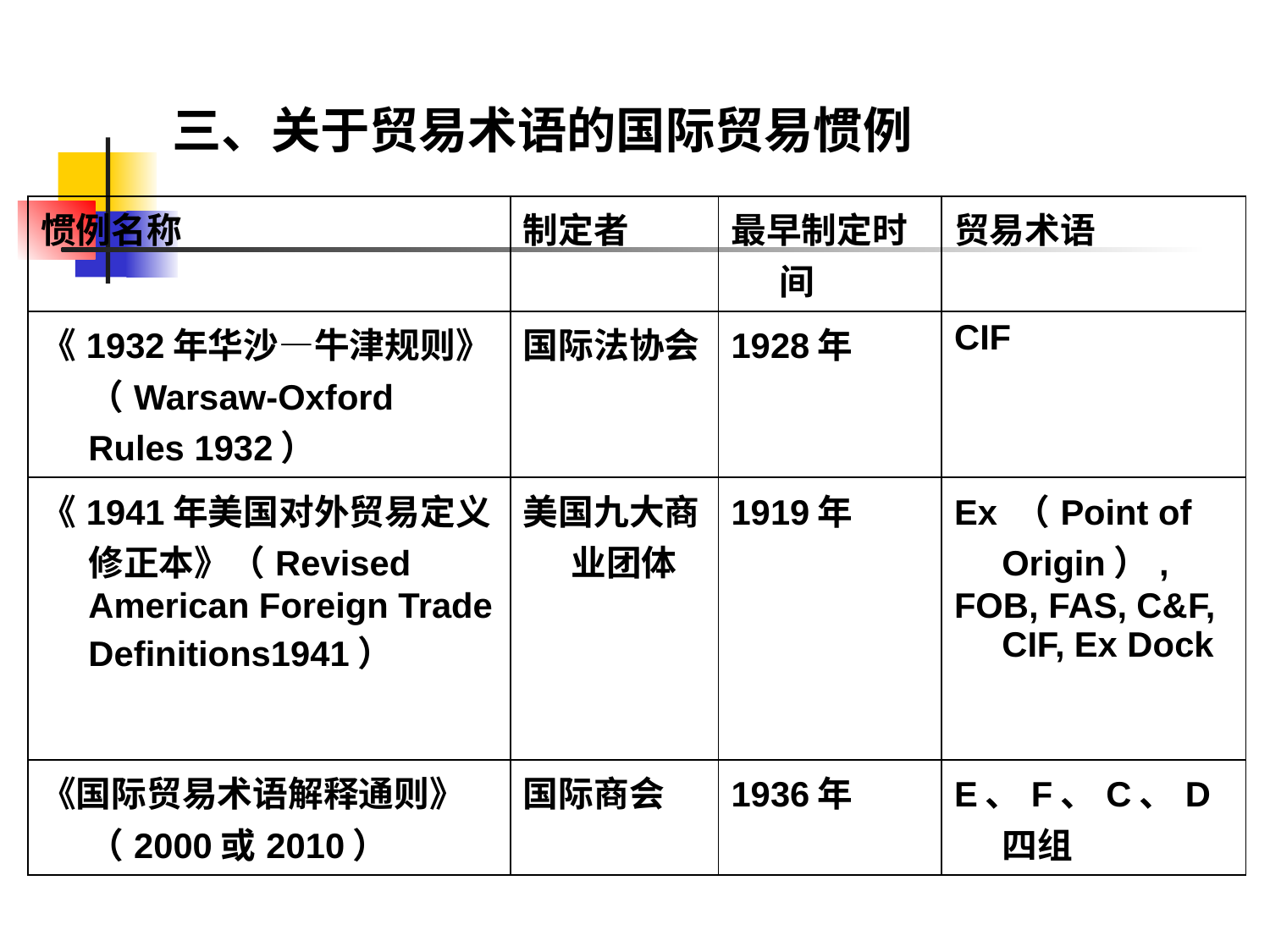

# 三、关于贸易术语的国际贸易惯例
| 惯例名称 | 制定者 | 最早制定时间 | 贸易术语 |
| --- | --- | --- | --- |
| 《1932年华沙—牛津规则》（Warsaw-Oxford Rules 1932） | 国际法协会 | 1928年 | CIF |
| 《1941年美国对外贸易定义修正本》（Revised American Foreign Trade Definitions1941） | 美国九大商业团体 | 1919年 | Ex （Point of Origin）, FOB, FAS, C&F, CIF, Ex Dock |
| 《国际贸易术语解释通则》（2000或2010） | 国际商会 | 1936年 | E、F、C、D四组 |